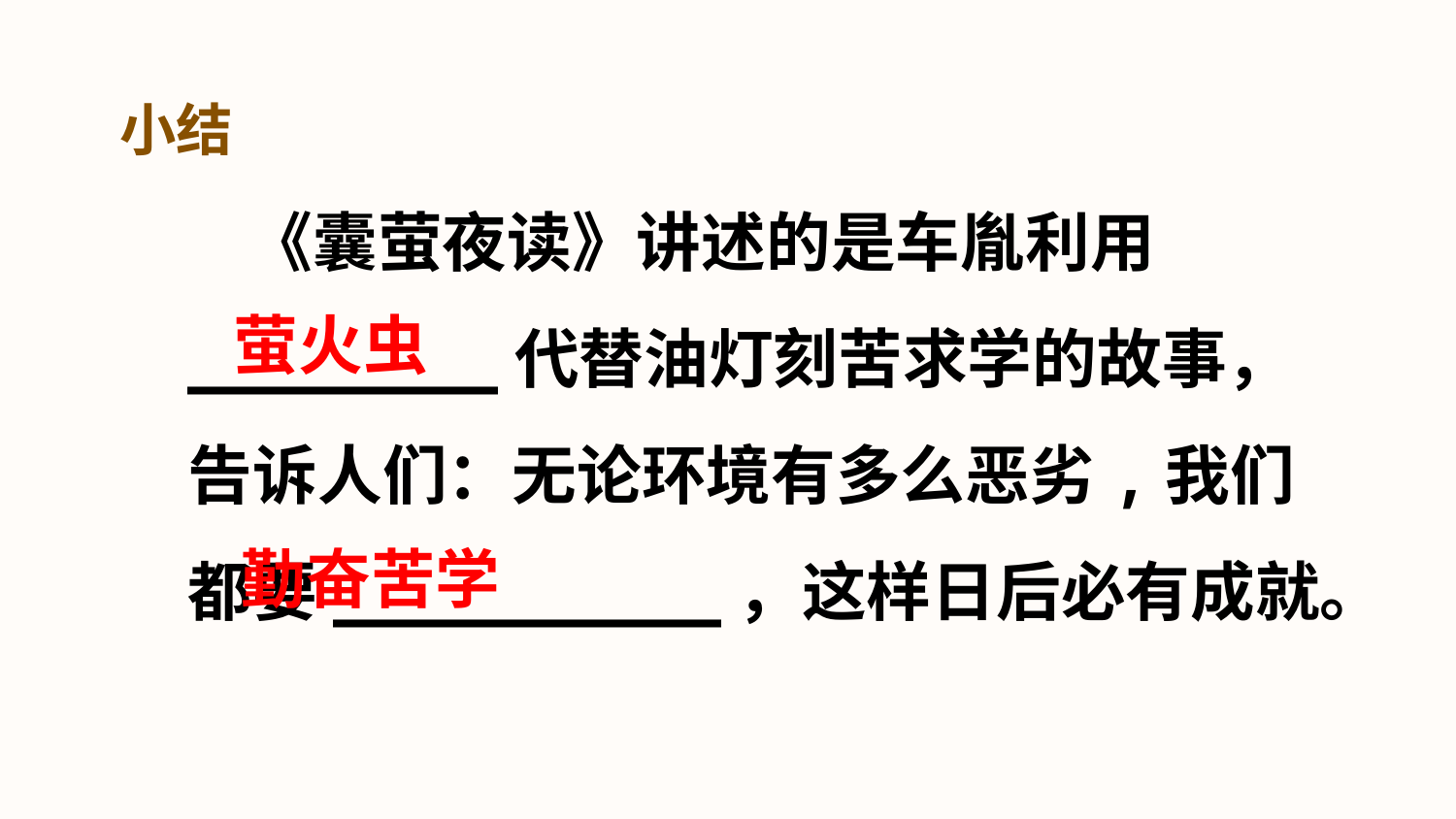

小结
   《囊萤夜读》讲述的是车胤利用________代替油灯刻苦求学的故事，告诉人们：无论环境有多么恶劣,我们都要__________，这样日后必有成就。
萤火虫
 勤奋苦学